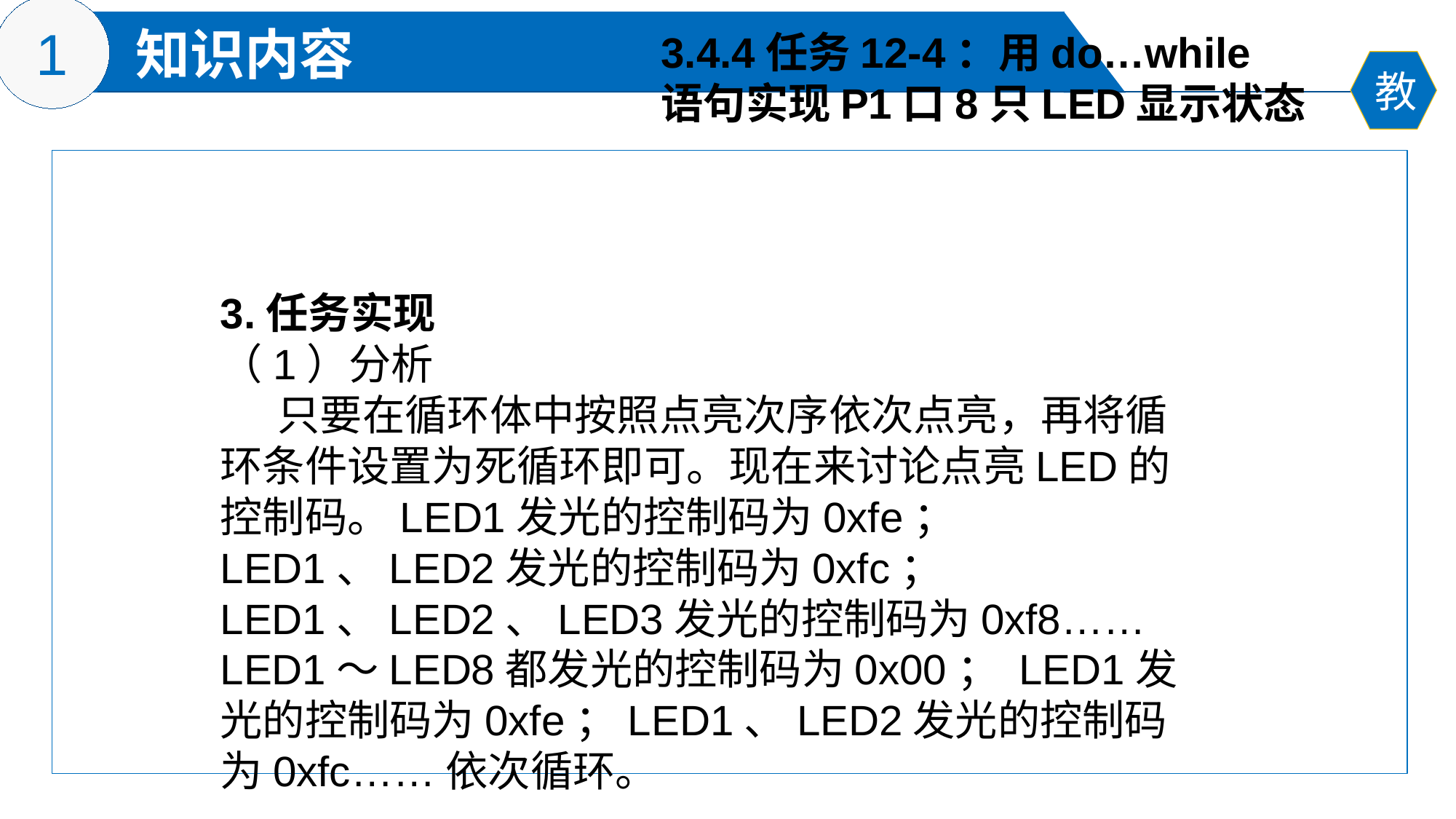

3.4.4任务12-4：用do…while
语句实现P1口8只LED显示状态
3.任务实现
（1）分析
     只要在循环体中按照点亮次序依次点亮，再将循环条件设置为死循环即可。现在来讨论点亮LED的控制码。LED1发光的控制码为0xfe；LED1、LED2发光的控制码为0xfc； LED1、LED2、LED3发光的控制码为0xf8……LED1～LED8都发光的控制码为0x00； LED1发光的控制码为0xfe；LED1、LED2发光的控制码为0xfc……依次循环。